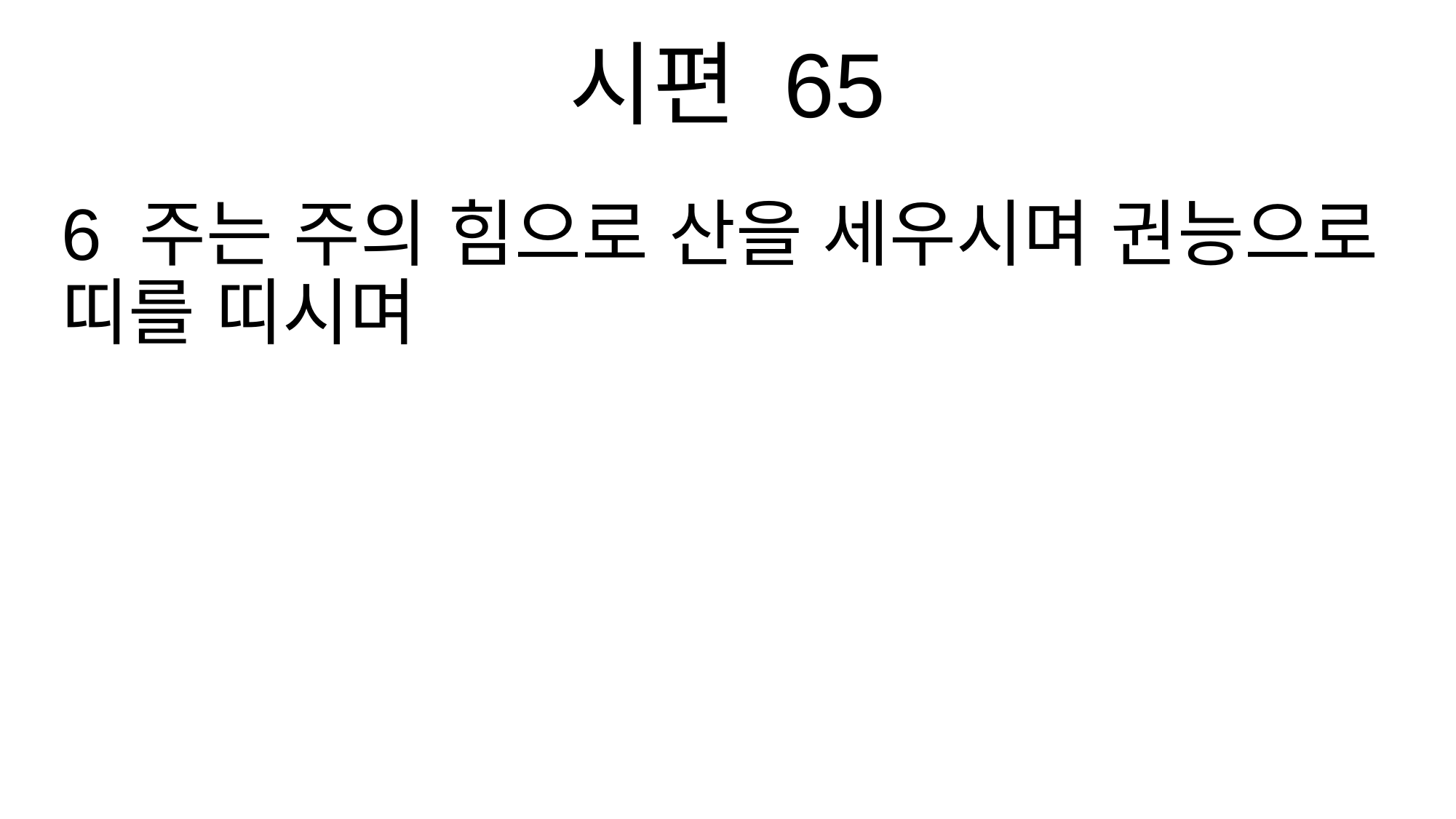

시편 65
6 주는 주의 힘으로 산을 세우시며 권능으로 띠를 띠시며